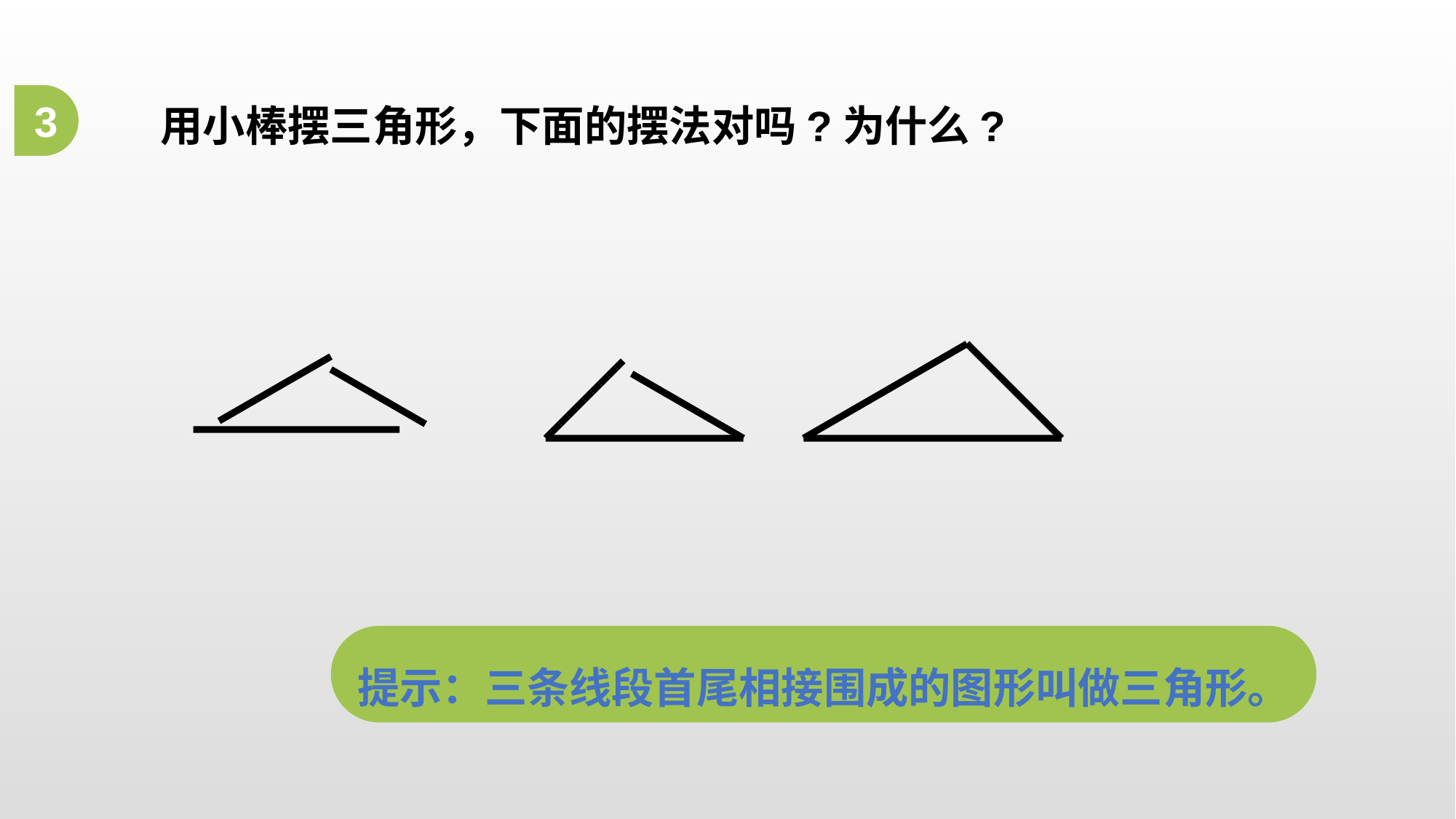

3
用小棒摆三角形，下面的摆法对吗?为什么?

提示：三条线段首尾相接围成的图形叫做三角形。